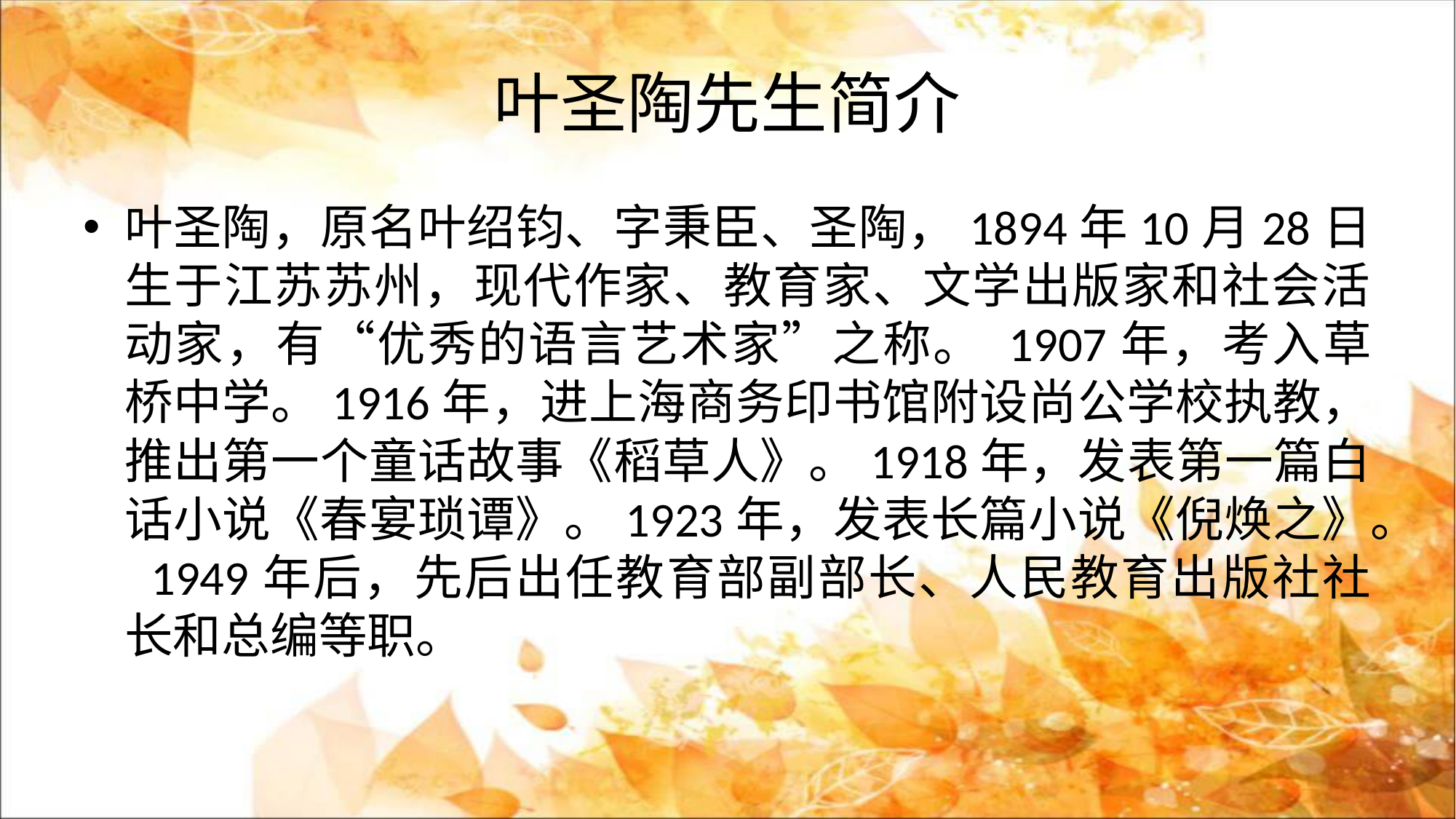

# 叶圣陶先生简介
叶圣陶，原名叶绍钧、字秉臣、圣陶，1894年10月28日生于江苏苏州，现代作家、教育家、文学出版家和社会活动家，有“优秀的语言艺术家”之称。 1907年，考入草桥中学。1916年，进上海商务印书馆附设尚公学校执教，推出第一个童话故事《稻草人》。1918年，发表第一篇白话小说《春宴琐谭》。1923年，发表长篇小说《倪焕之》。 1949年后，先后出任教育部副部长、人民教育出版社社长和总编等职。